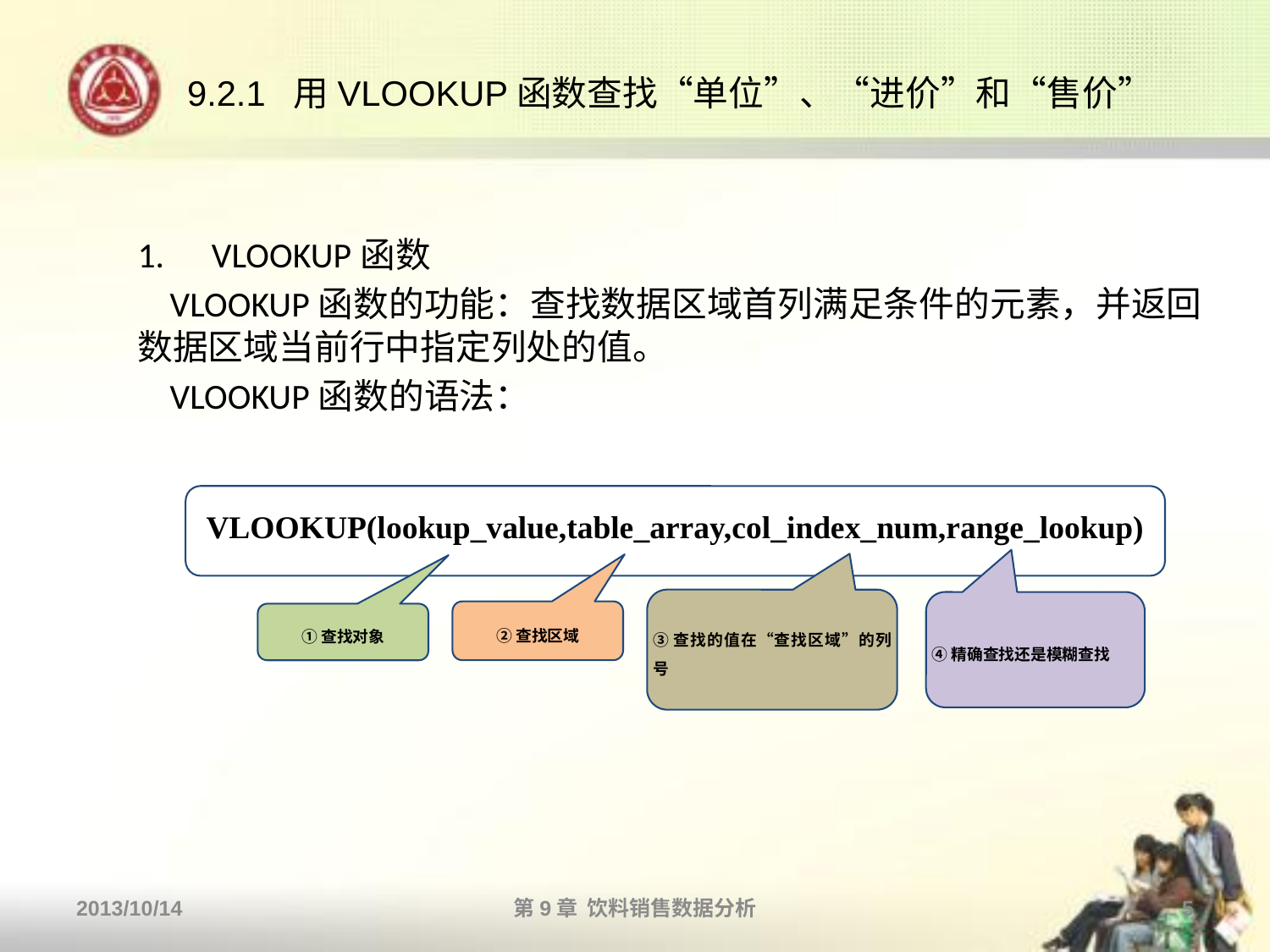

# 9.2.1  用VLOOKUP函数查找“单位”、“进价”和“售价”
VLOOKUP函数
    VLOOKUP函数的功能：查找数据区域首列满足条件的元素，并返回数据区域当前行中指定列处的值。
    VLOOKUP函数的语法：

VLOOKUP(lookup_value,table_array,col_index_num,range_lookup)
③查找的值在“查找区域”的列号
④精确查找还是模糊查找
②查找区域
①查找对象
2013/10/14
第9章  饮料销售数据分析
5